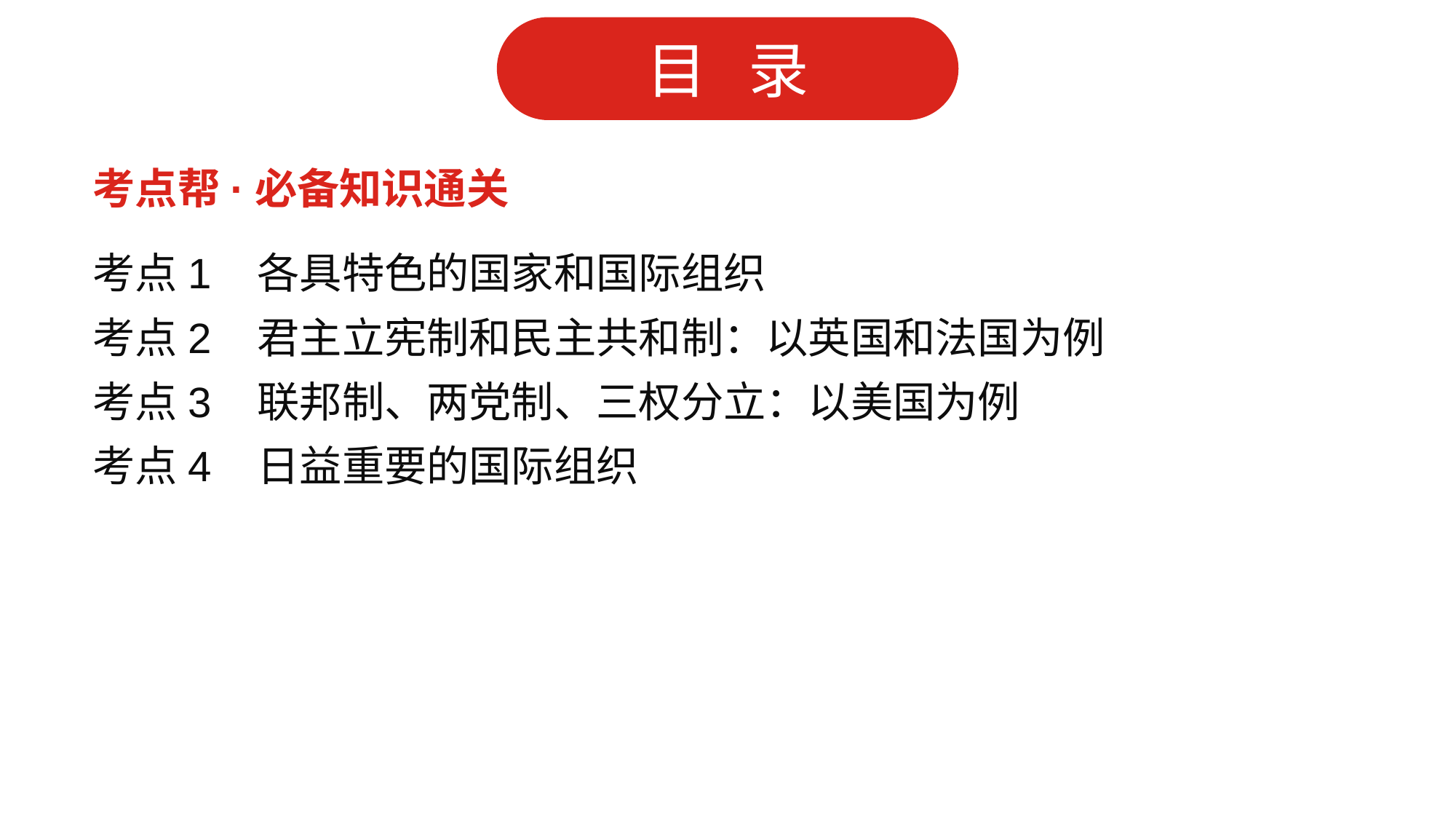

考点帮·必备知识通关
考点1   各具特色的国家和国际组织
考点2   君主立宪制和民主共和制：以英国和法国为例
考点3   联邦制、两党制、三权分立：以美国为例
考点4   日益重要的国际组织